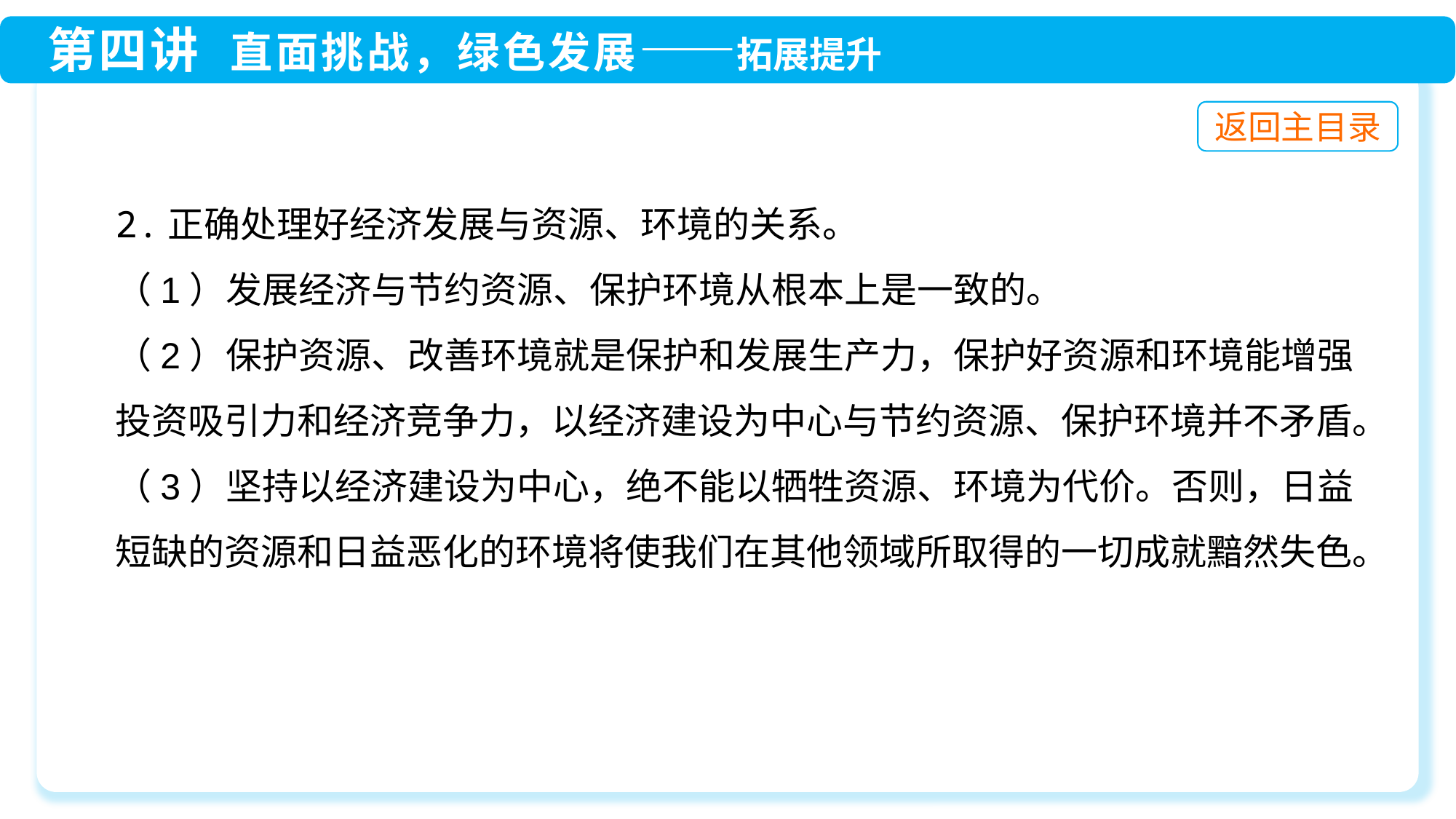

2.正确处理好经济发展与资源、环境的关系。
（1）发展经济与节约资源、保护环境从根本上是一致的。
（2）保护资源、改善环境就是保护和发展生产力，保护好资源和环境能增强投资吸引力和经济竞争力，以经济建设为中心与节约资源、保护环境并不矛盾。
（3）坚持以经济建设为中心，绝不能以牺牲资源、环境为代价。否则，日益短缺的资源和日益恶化的环境将使我们在其他领域所取得的一切成就黯然失色。